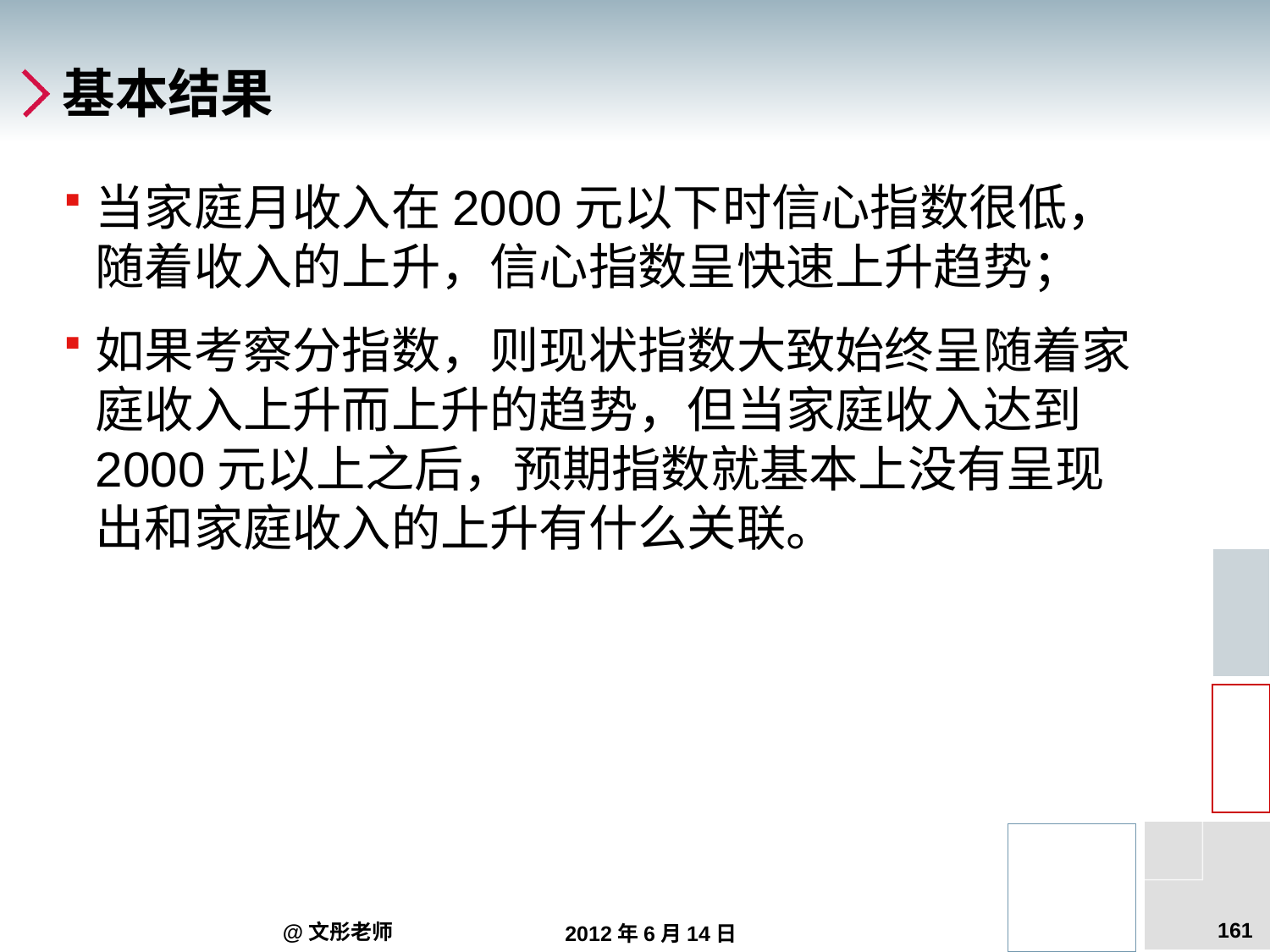

# 基本结果
当家庭月收入在2000元以下时信心指数很低，随着收入的上升，信心指数呈快速上升趋势；
如果考察分指数，则现状指数大致始终呈随着家庭收入上升而上升的趋势，但当家庭收入达到2000元以上之后，预期指数就基本上没有呈现出和家庭收入的上升有什么关联。

161
@文彤老师
2012年6月14日